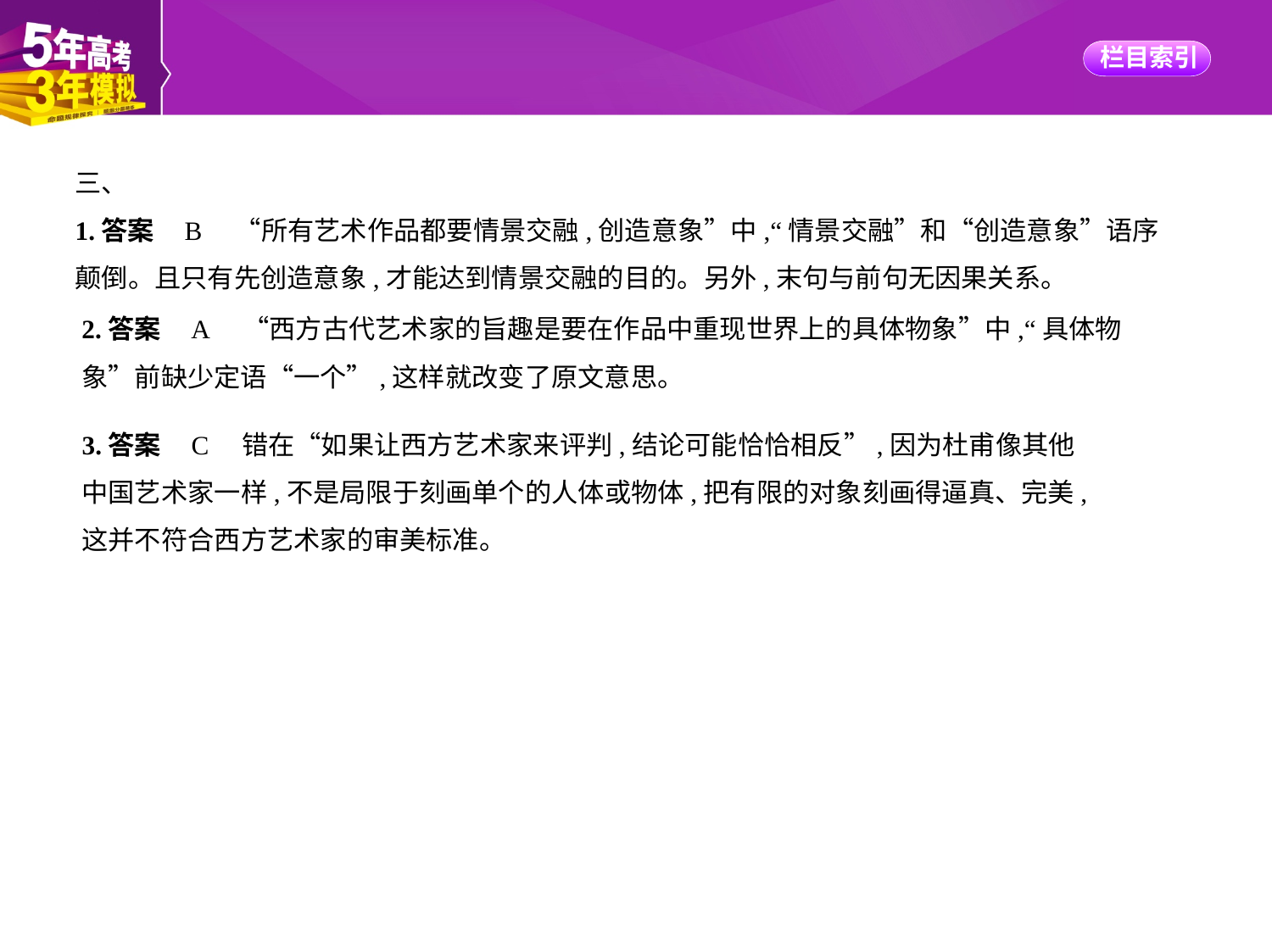

三、
1.答案    B　“所有艺术作品都要情景交融,创造意象”中,“情景交融”和“创造意象”语序
颠倒。且只有先创造意象,才能达到情景交融的目的。另外,末句与前句无因果关系。
2.答案    A　“西方古代艺术家的旨趣是要在作品中重现世界上的具体物象”中,“具体物
象”前缺少定语“一个”,这样就改变了原文意思。
3.答案    C　错在“如果让西方艺术家来评判,结论可能恰恰相反”,因为杜甫像其他中国艺术家一样,不是局限于刻画单个的人体或物体,把有限的对象刻画得逼真、完美,这并不符合西方艺术家的审美标准。